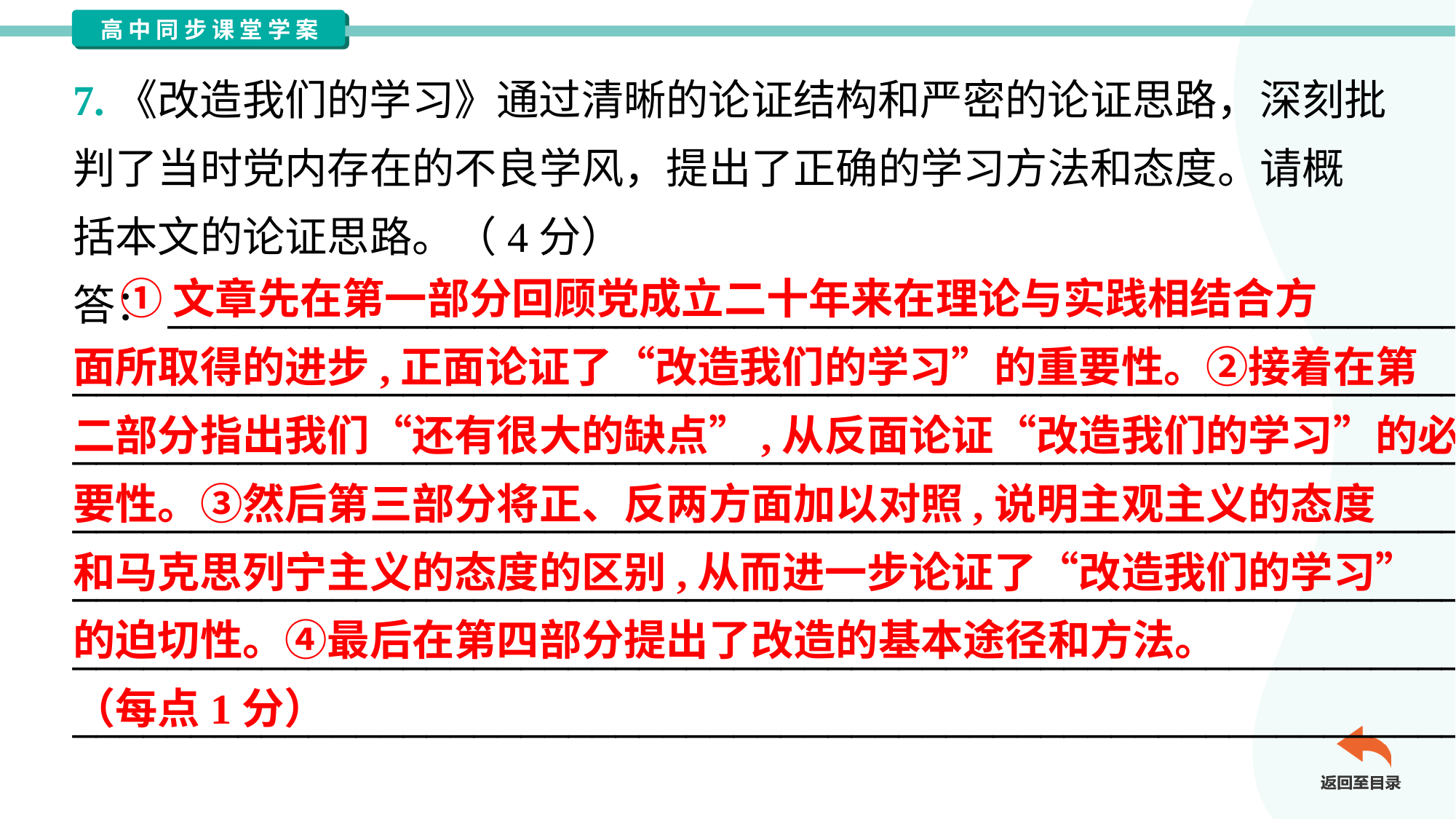

7.《改造我们的学习》通过清晰的论证结构和严密的论证思路，深刻批
判了当时党内存在的不良学风，提出了正确的学习方法和态度。请概
括本文的论证思路。（4分）
答：_________________________________________________________
_____________________________________________________________
_____________________________________________________________
_____________________________________________________________
_____________________________________________________________
_____________________________________________________________
_____________________________________________________________
     ①文章先在第一部分回顾党成立二十年来在理论与实践相结合方
面所取得的进步,正面论证了“改造我们的学习”的重要性。②接着在第
二部分指出我们“还有很大的缺点”,从反面论证“改造我们的学习”的必
要性。③然后第三部分将正、反两方面加以对照,说明主观主义的态度
和马克思列宁主义的态度的区别,从而进一步论证了“改造我们的学习”
的迫切性。④最后在第四部分提出了改造的基本途径和方法。
（每点1分）